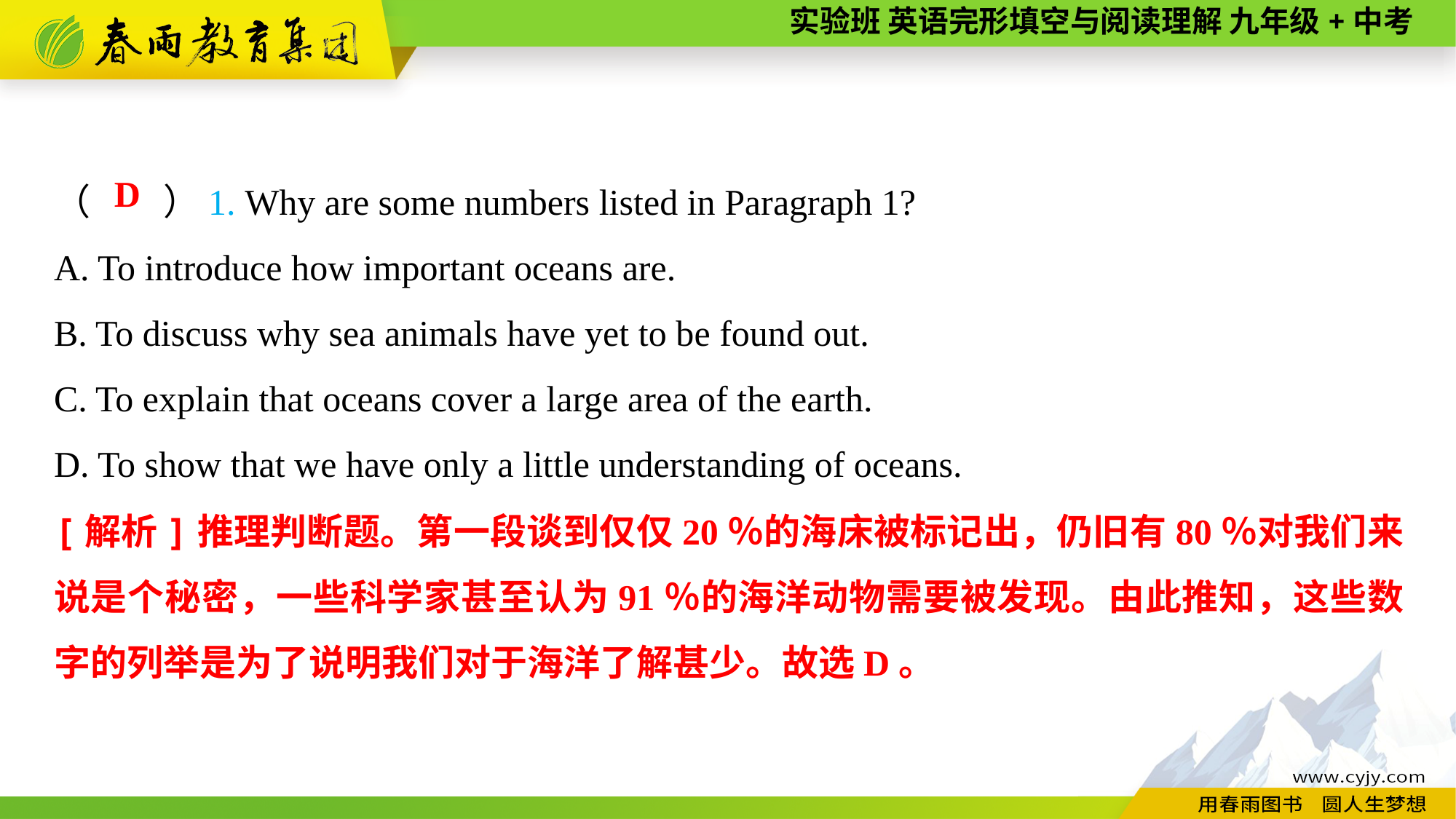

（　　）1. Why are some numbers listed in Paragraph 1?
A. To introduce how important oceans are.
B. To discuss why sea animals have yet to be found out.
C. To explain that oceans cover a large area of the earth.
D. To show that we have only a little understanding of oceans.
D
[解析]推理判断题。第一段谈到仅仅20％的海床被标记出，仍旧有80％对我们来说是个秘密，一些科学家甚至认为91％的海洋动物需要被发现。由此推知，这些数字的列举是为了说明我们对于海洋了解甚少。故选D。